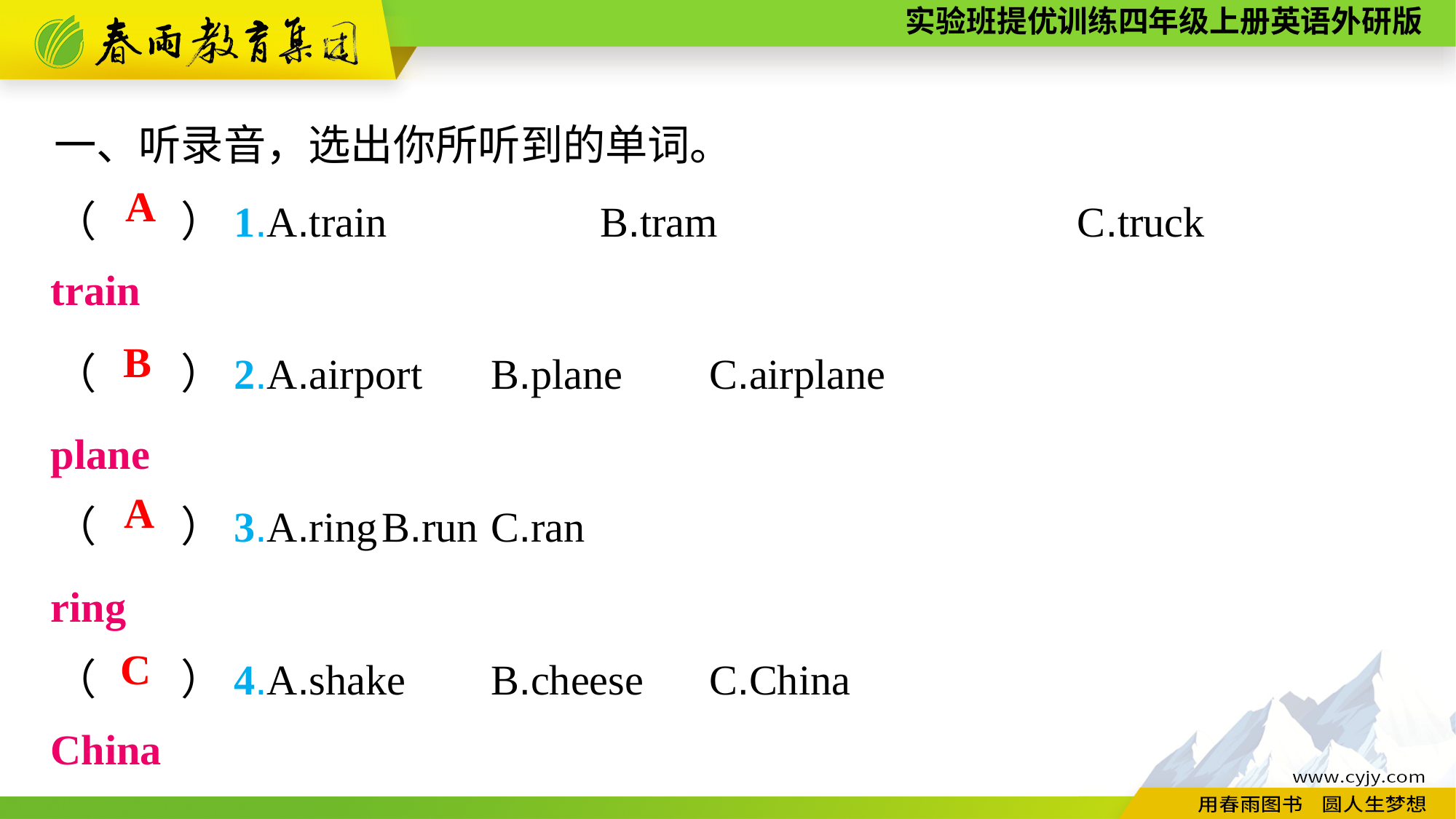

一、听录音，选出你所听到的单词。
（　　）1.A.train　　　	B.tram　　　　　　　　C.truck

（　　）2.A.airport	B.plane	C.airplane

（　　）3.A.ring	B.run	C.ran

（　　）4.A.shake	B.cheese	C.China
A
train
B
plane
A
ring
C
China